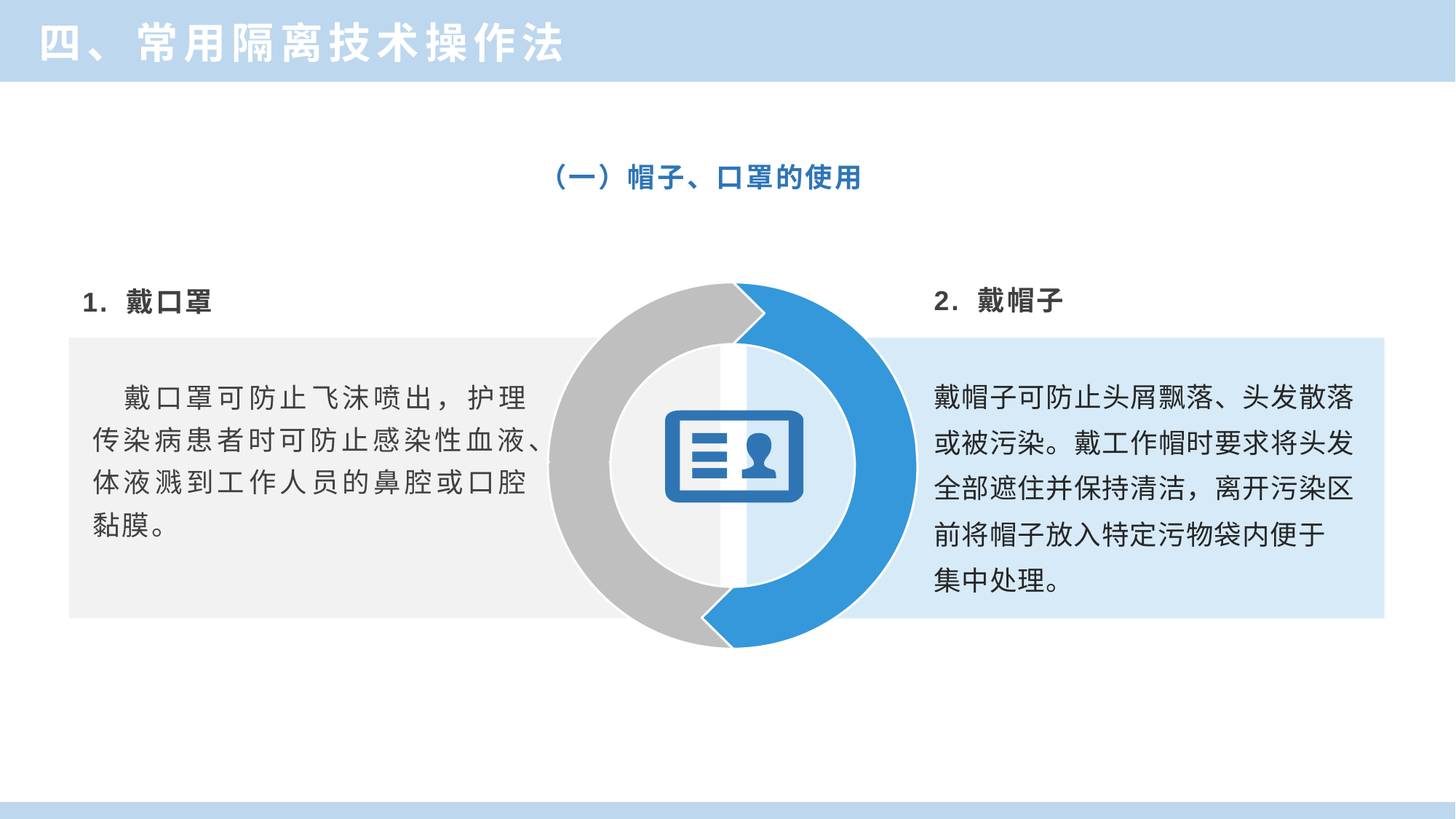

四、常用隔离技术操作法
（一）帽子、口罩的使用
2. 戴帽子
1. 戴口罩

戴帽子可防止头屑飘落、头发散落或被污染。戴工作帽时要求将头发全部遮住并保持清洁，离开污染区前将帽子放入特定污物袋内便于
集中处理。
　戴口罩可防止飞沫喷出，护理传染病患者时可防止感染性血液、体液溅到工作人员的鼻腔或口腔黏膜。